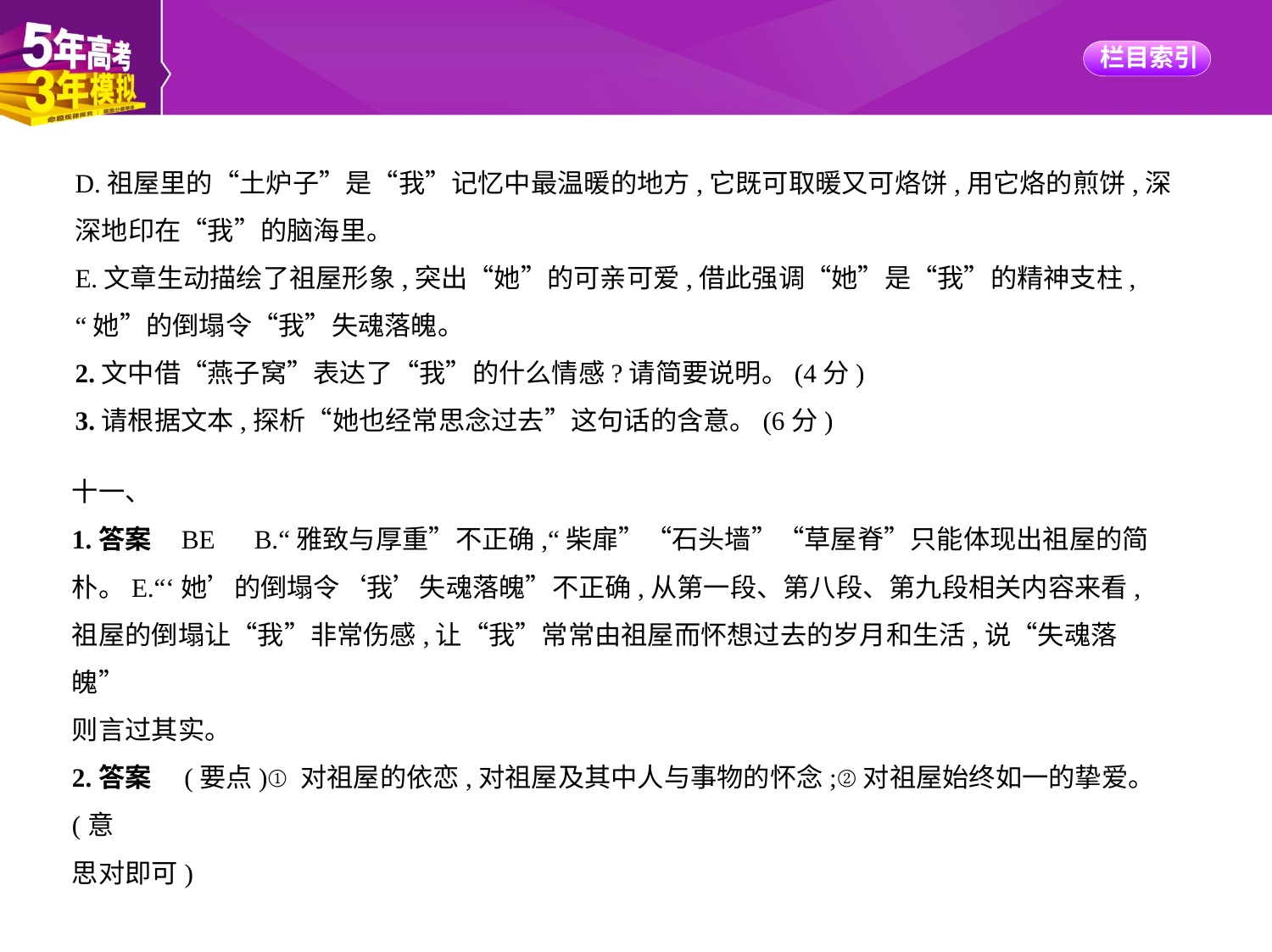

D.祖屋里的“土炉子”是“我”记忆中最温暖的地方,它既可取暖又可烙饼,用它烙的煎饼,深
深地印在“我”的脑海里。
E.文章生动描绘了祖屋形象,突出“她”的可亲可爱,借此强调“她”是“我”的精神支柱,
“她”的倒塌令“我”失魂落魄。
2.文中借“燕子窝”表达了“我”的什么情感?请简要说明。(4分)
3.请根据文本,探析“她也经常思念过去”这句话的含意。(6分)
十一、
1.答案    BE　B.“雅致与厚重”不正确,“柴扉”“石头墙”“草屋脊”只能体现出祖屋的简
朴。E.“‘她’的倒塌令‘我’失魂落魄”不正确,从第一段、第八段、第九段相关内容来看,
祖屋的倒塌让“我”非常伤感,让“我”常常由祖屋而怀想过去的岁月和生活,说“失魂落魄”
则言过其实。
2.答案　(要点)①对祖屋的依恋,对祖屋及其中人与事物的怀念;②对祖屋始终如一的挚爱。(意
思对即可)